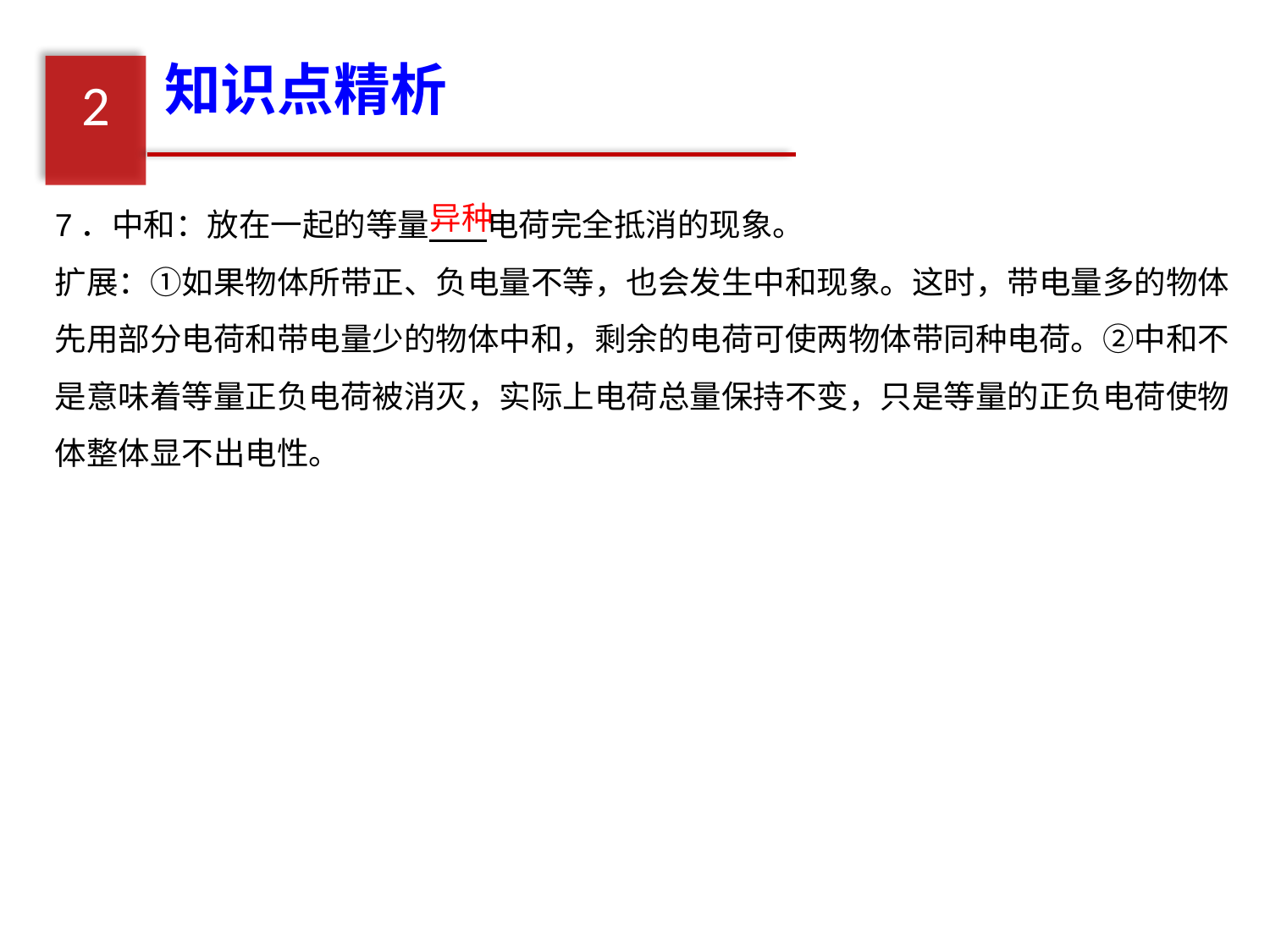

知识点精析

2
7．中和：放在一起的等量        电荷完全抵消的现象。
扩展：①如果物体所带正、负电量不等，也会发生中和现象。这时，带电量多的物体先用部分电荷和带电量少的物体中和，剩余的电荷可使两物体带同种电荷。②中和不是意味着等量正负电荷被消灭，实际上电荷总量保持不变，只是等量的正负电荷使物体整体显不出电性。
异种